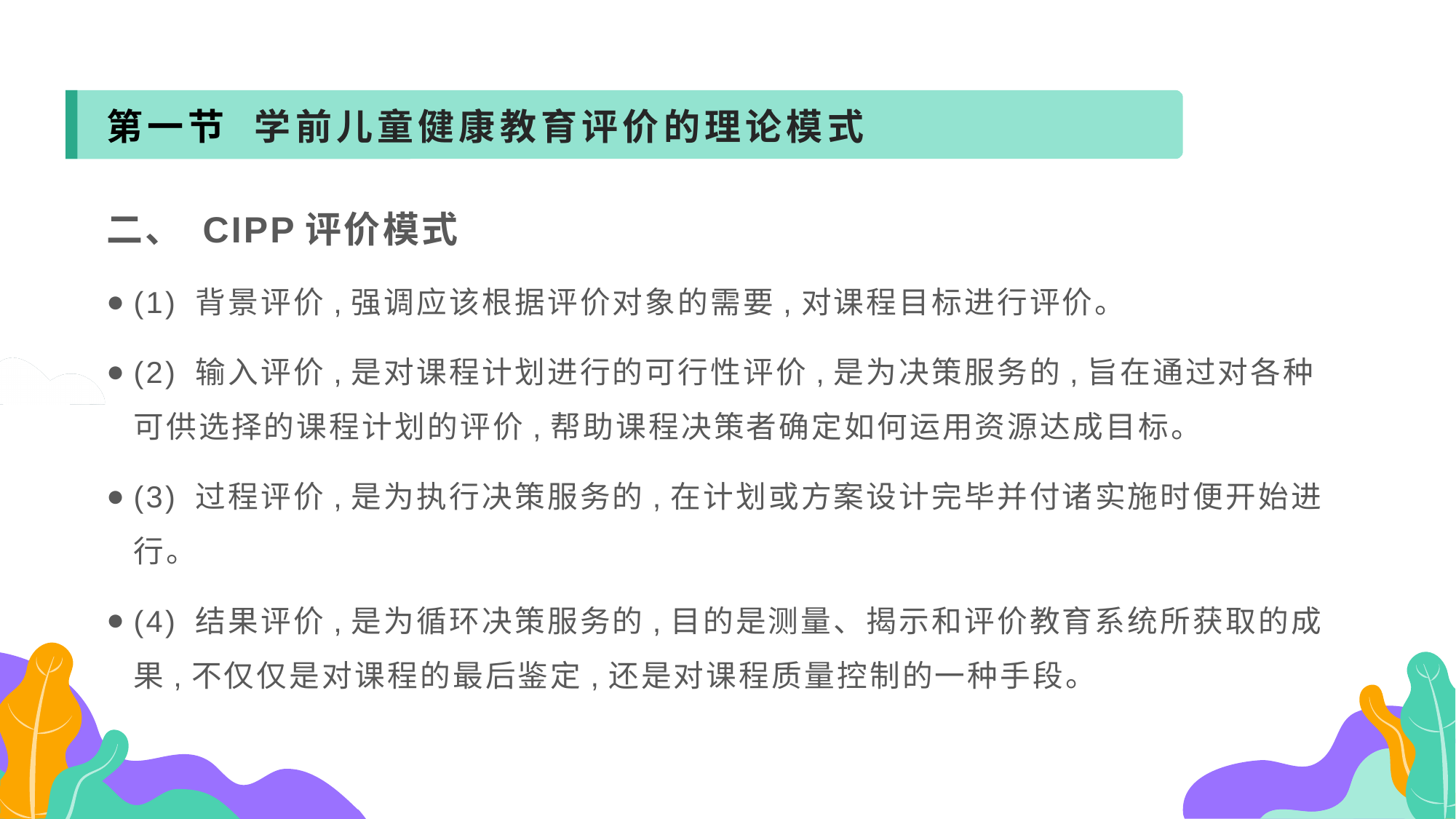

第一节  学前儿童健康教育评价的理论模式
二、 CIPP评价模式
(1) 背景评价,强调应该根据评价对象的需要,对课程目标进行评价。
(2) 输入评价,是对课程计划进行的可行性评价,是为决策服务的,旨在通过对各种可供选择的课程计划的评价,帮助课程决策者确定如何运用资源达成目标。
(3) 过程评价,是为执行决策服务的,在计划或方案设计完毕并付诸实施时便开始进行。
(4) 结果评价,是为循环决策服务的,目的是测量、揭示和评价教育系统所获取的成果,不仅仅是对课程的最后鉴定,还是对课程质量控制的一种手段。